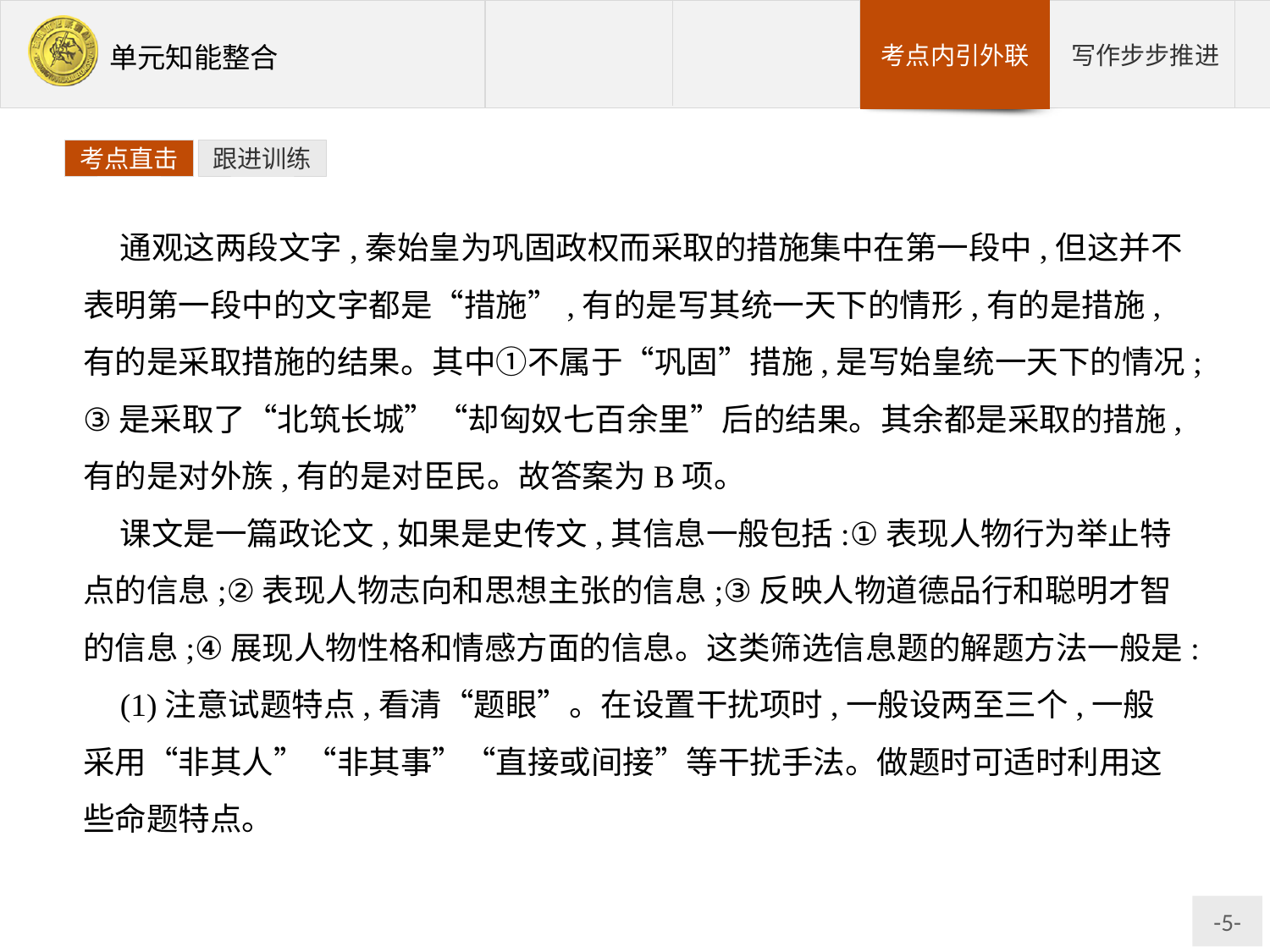

考点直击
跟进训练
通观这两段文字,秦始皇为巩固政权而采取的措施集中在第一段中,但这并不表明第一段中的文字都是“措施”,有的是写其统一天下的情形,有的是措施,有的是采取措施的结果。其中①不属于“巩固”措施,是写始皇统一天下的情况;③是采取了“北筑长城”“却匈奴七百余里”后的结果。其余都是采取的措施,有的是对外族,有的是对臣民。故答案为B项。
课文是一篇政论文,如果是史传文,其信息一般包括:①表现人物行为举止特点的信息;②表现人物志向和思想主张的信息;③反映人物道德品行和聪明才智的信息;④展现人物性格和情感方面的信息。这类筛选信息题的解题方法一般是:
(1)注意试题特点,看清“题眼”。在设置干扰项时,一般设两至三个,一般采用“非其人”“非其事”“直接或间接”等干扰手法。做题时可适时利用这些命题特点。